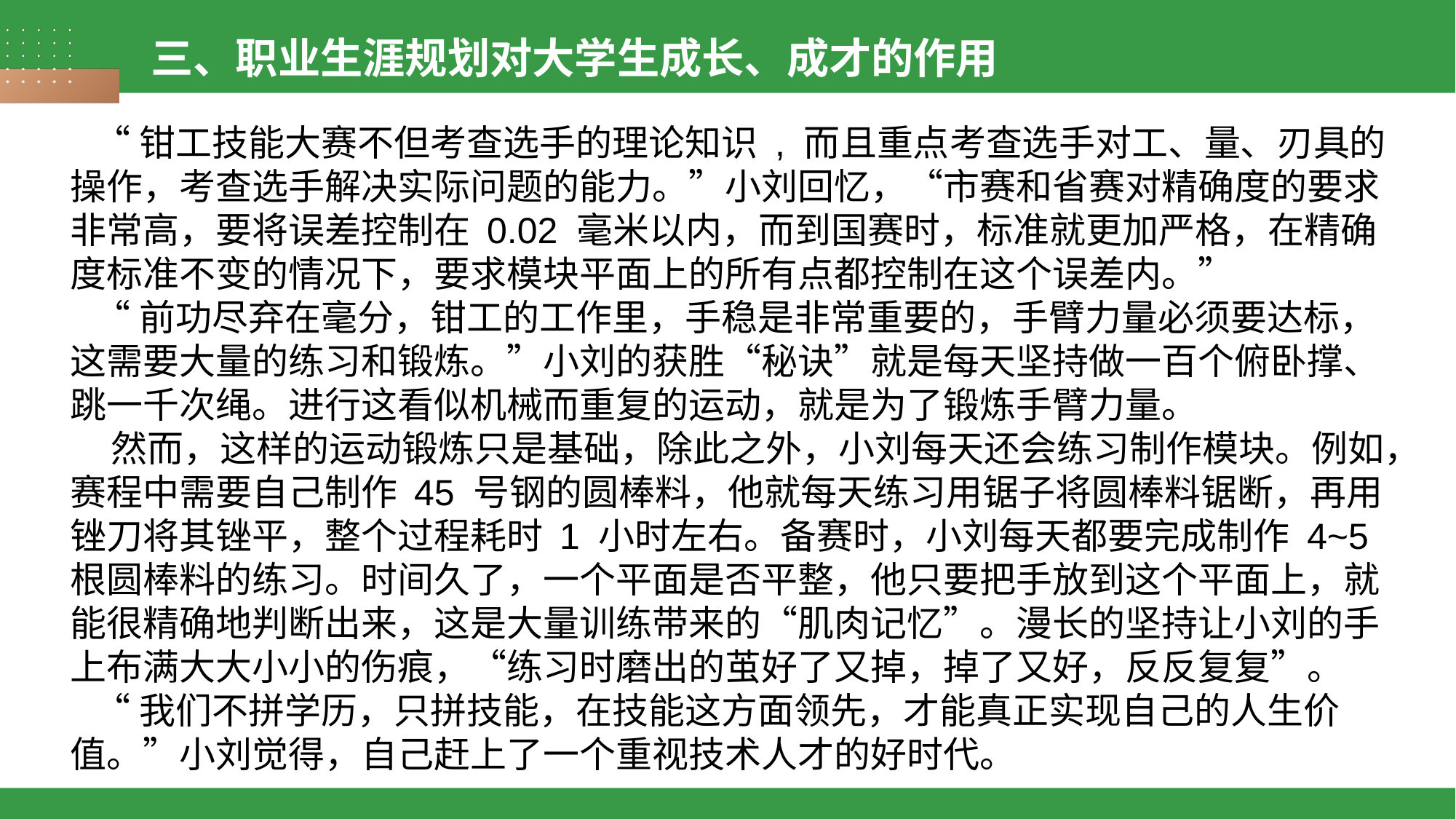

三、职业生涯规划对大学生成长、成才的作用
   “钳工技能大赛不但考查选手的理论知识 , 而且重点考查选手对工、量、刃具的操作，考查选手解决实际问题的能力。”小刘回忆，“市赛和省赛对精确度的要求非常高，要将误差控制在 0.02 毫米以内，而到国赛时，标准就更加严格，在精确度标准不变的情况下，要求模块平面上的所有点都控制在这个误差内。”
   “前功尽弃在毫分，钳工的工作里，手稳是非常重要的，手臂力量必须要达标，这需要大量的练习和锻炼。”小刘的获胜“秘诀”就是每天坚持做一百个俯卧撑、跳一千次绳。进行这看似机械而重复的运动，就是为了锻炼手臂力量。
    然而，这样的运动锻炼只是基础，除此之外，小刘每天还会练习制作模块。例如，赛程中需要自己制作 45 号钢的圆棒料，他就每天练习用锯子将圆棒料锯断，再用锉刀将其锉平，整个过程耗时 1 小时左右。备赛时，小刘每天都要完成制作 4~5 根圆棒料的练习。时间久了，一个平面是否平整，他只要把手放到这个平面上，就能很精确地判断出来，这是大量训练带来的“肌肉记忆”。漫长的坚持让小刘的手上布满大大小小的伤痕，“练习时磨出的茧好了又掉，掉了又好，反反复复”。
   “我们不拼学历，只拼技能，在技能这方面领先，才能真正实现自己的人生价值。”小刘觉得，自己赶上了一个重视技术人才的好时代。